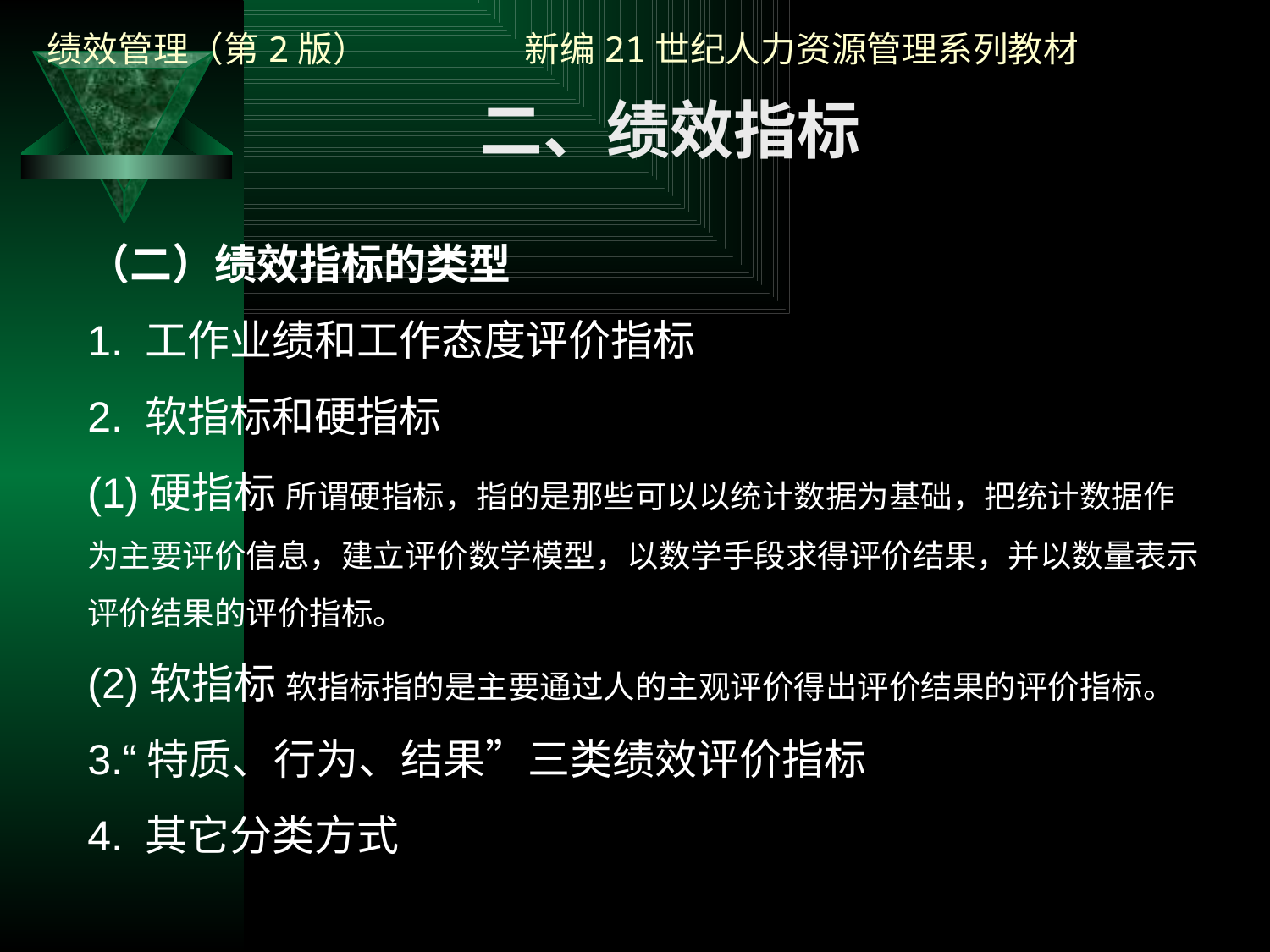

二、绩效指标
（二）绩效指标的类型
1. 工作业绩和工作态度评价指标
2. 软指标和硬指标
(1)硬指标 所谓硬指标，指的是那些可以以统计数据为基础，把统计数据作为主要评价信息，建立评价数学模型，以数学手段求得评价结果，并以数量表示评价结果的评价指标。
(2)软指标 软指标指的是主要通过人的主观评价得出评价结果的评价指标。
3.“特质、行为、结果”三类绩效评价指标
4. 其它分类方式